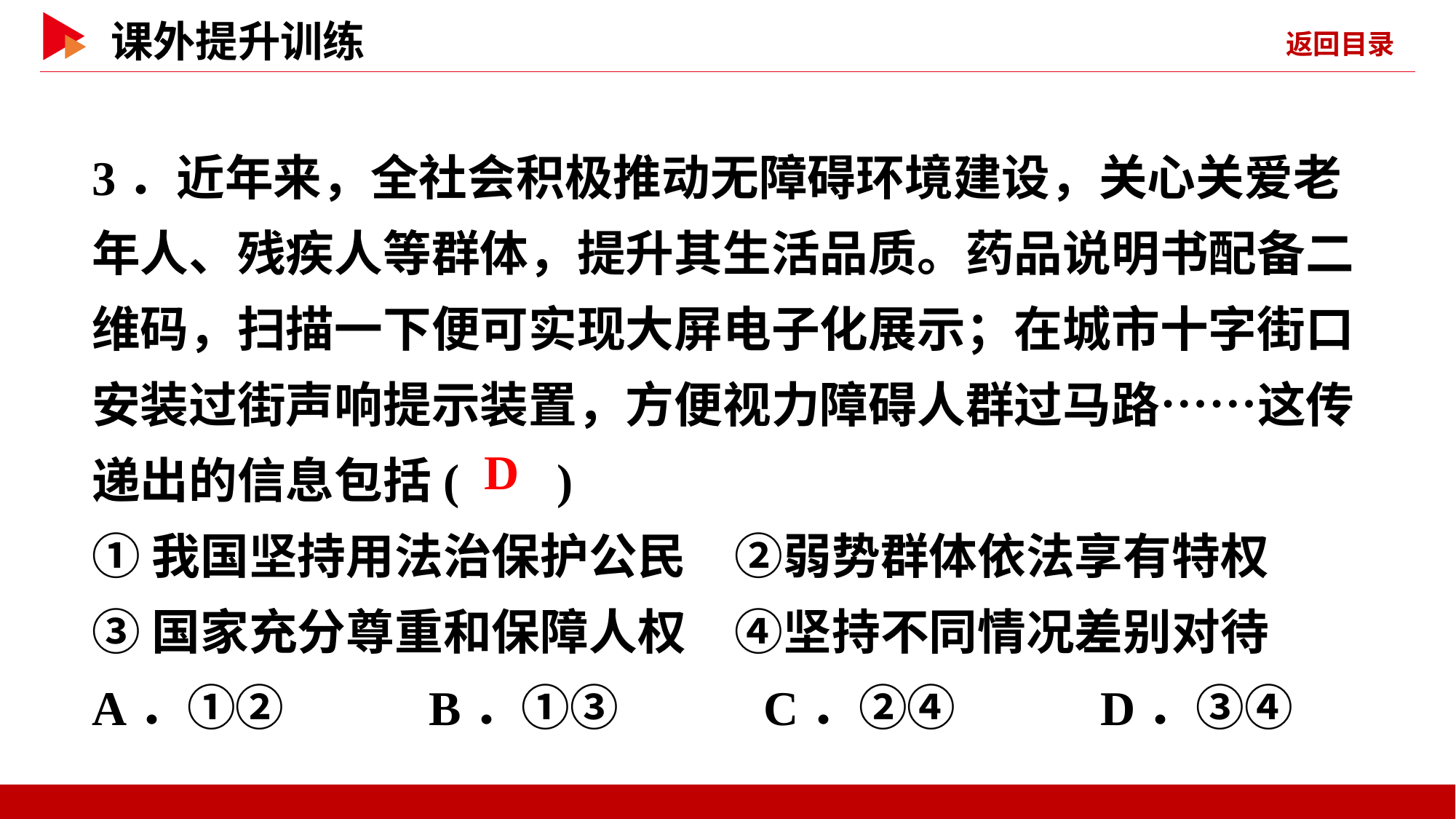

3．近年来，全社会积极推动无障碍环境建设，关心关爱老年人、残疾人等群体，提升其生活品质。药品说明书配备二维码，扫描一下便可实现大屏电子化展示；在城市十字街口安装过街声响提示装置，方便视力障碍人群过马路……这传递出的信息包括(        )
①我国坚持用法治保护公民　②弱势群体依法享有特权
③国家充分尊重和保障人权　④坚持不同情况差别对待
A．①②            B．①③            C．②④            D．③④
   D